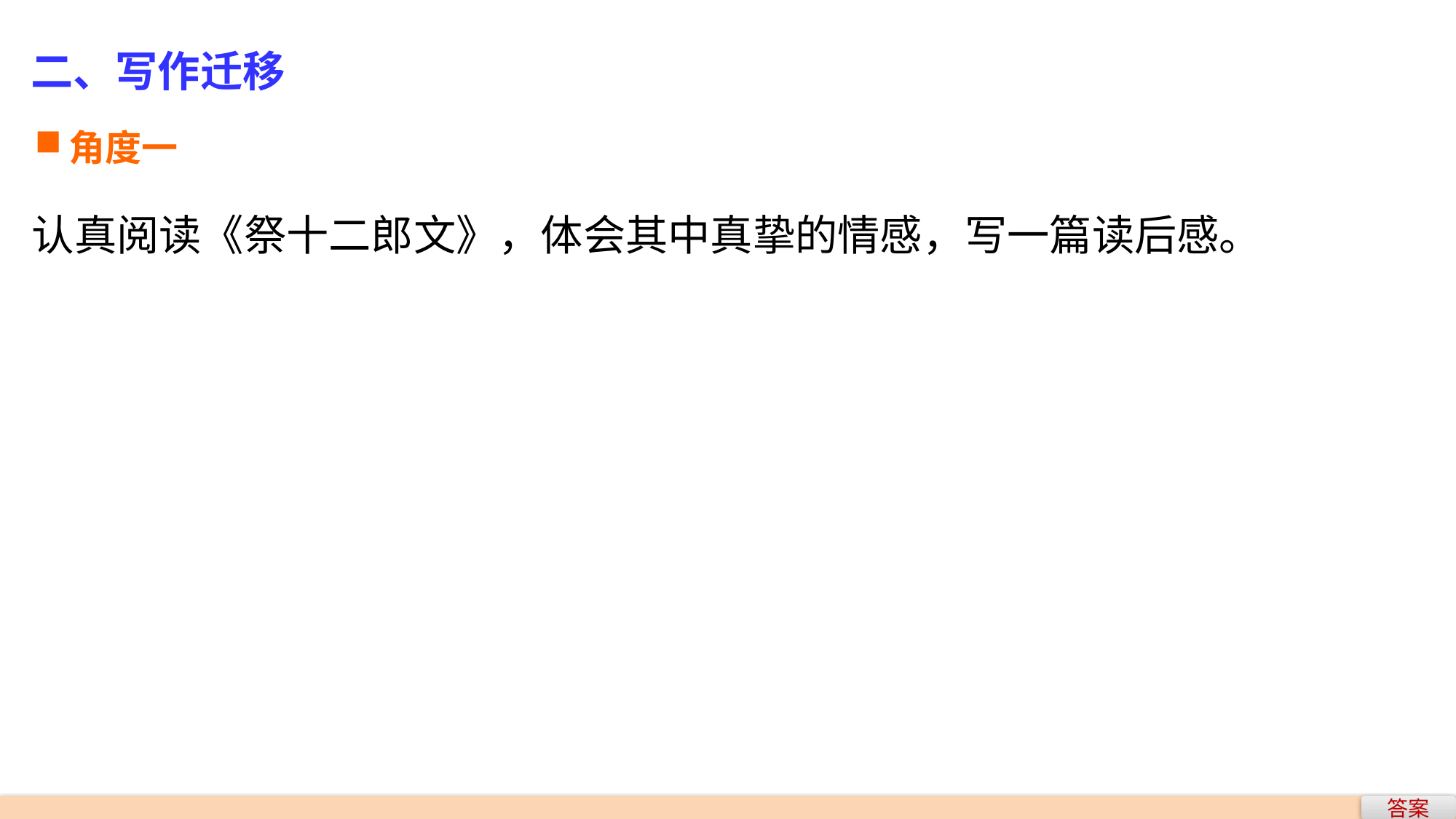

二、写作迁移
角度一
认真阅读《祭十二郎文》，体会其中真挚的情感，写一篇读后感。

答案